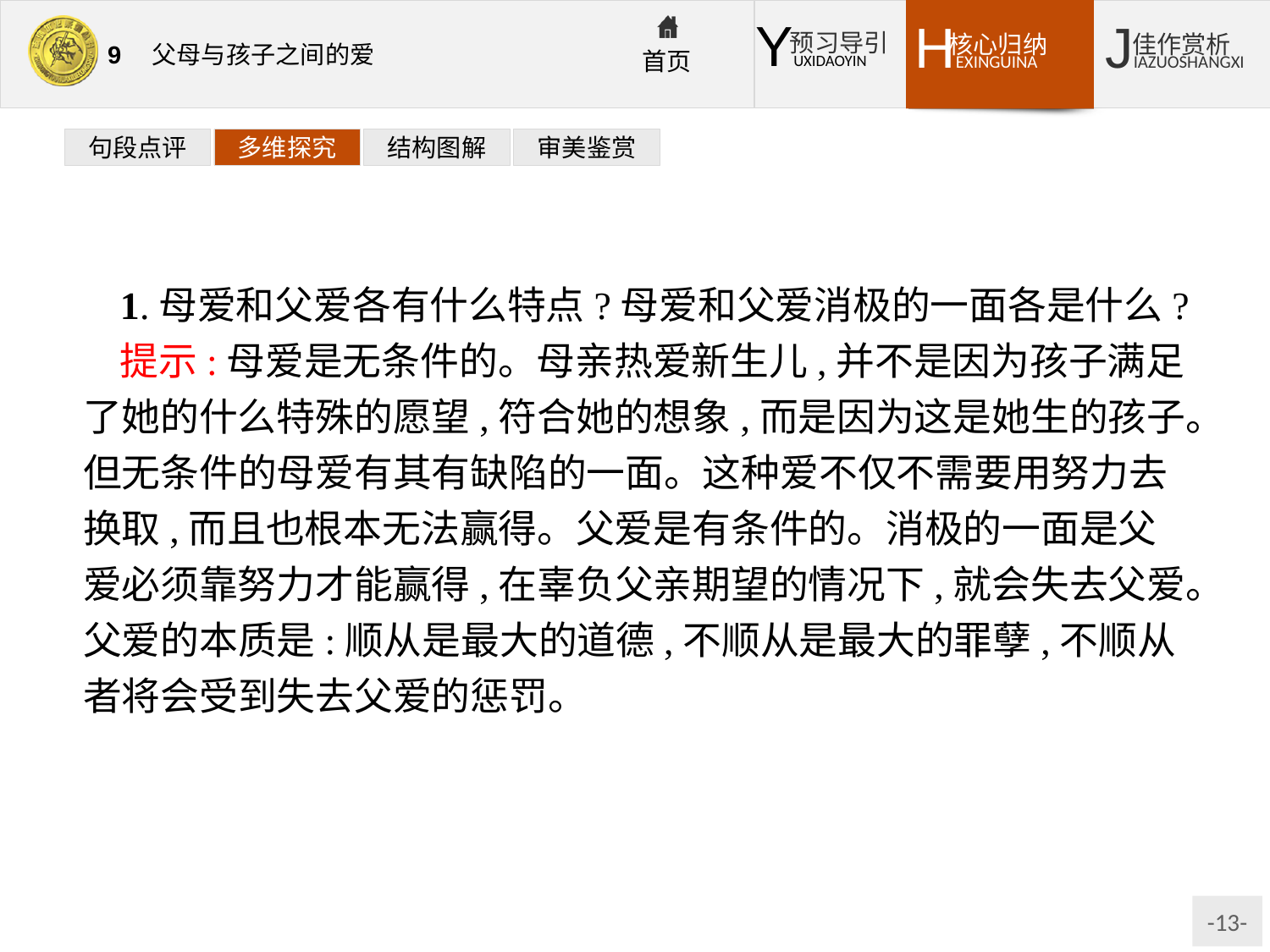

句段点评
多维探究
结构图解
审美鉴赏
1.母爱和父爱各有什么特点?母爱和父爱消极的一面各是什么?
提示:母爱是无条件的。母亲热爱新生儿,并不是因为孩子满足了她的什么特殊的愿望,符合她的想象,而是因为这是她生的孩子。但无条件的母爱有其有缺陷的一面。这种爱不仅不需要用努力去换取,而且也根本无法赢得。父爱是有条件的。消极的一面是父爱必须靠努力才能赢得,在辜负父亲期望的情况下,就会失去父爱。父爱的本质是:顺从是最大的道德,不顺从是最大的罪孽,不顺从者将会受到失去父爱的惩罚。